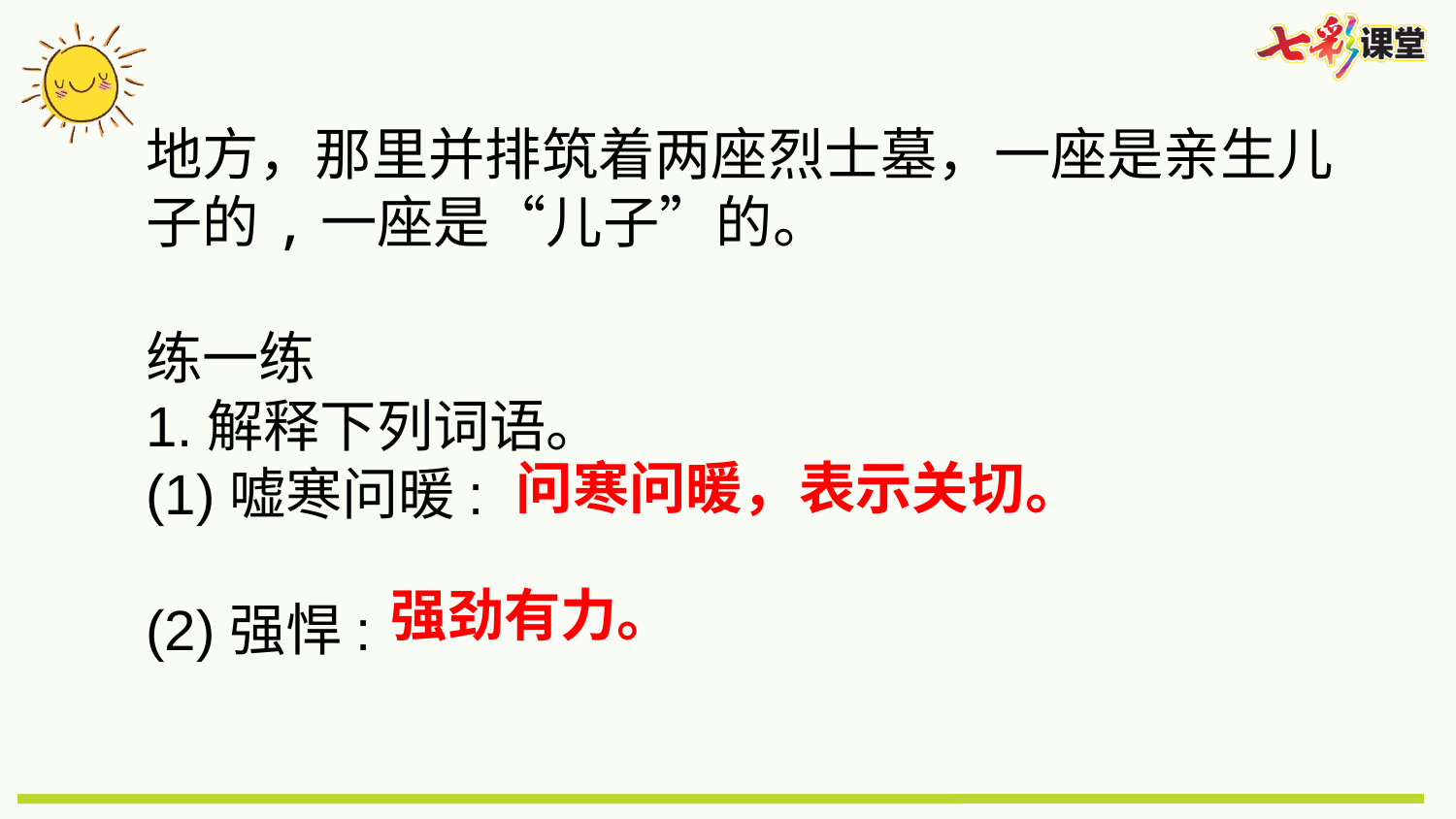

地方，那里并排筑着两座烈士墓，一座是亲生儿子的,一座是“儿子”的。

练一练
1.解释下列词语。
(1)嘘寒问暖:

(2)强悍:
问寒问暖，表示关切。
强劲有力。